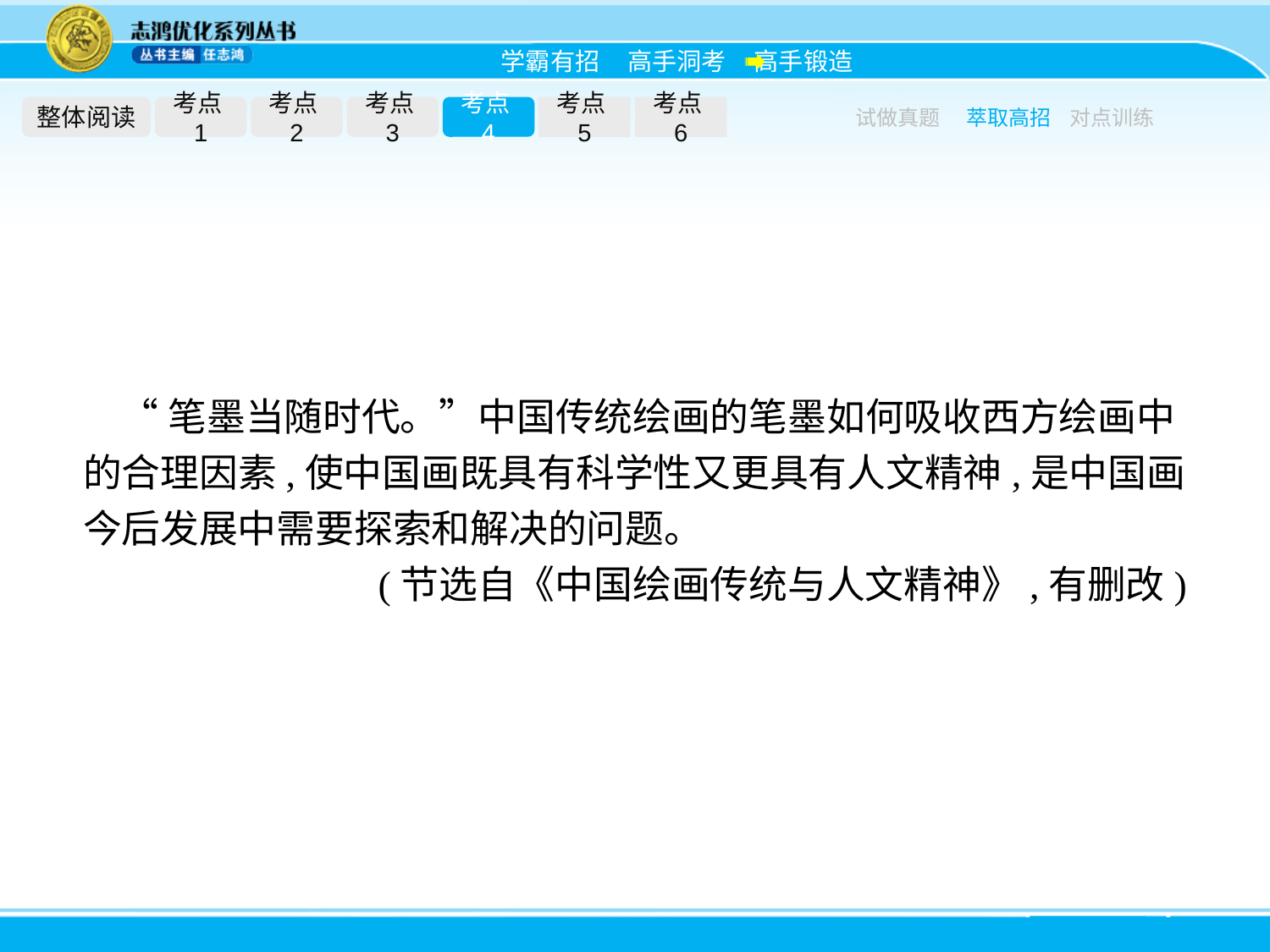

整体阅读
考点1
考点2
考点3
考点4
考点5
考点6
试做真题
萃取高招
对点训练
“笔墨当随时代。”中国传统绘画的笔墨如何吸收西方绘画中的合理因素,使中国画既具有科学性又更具有人文精神,是中国画今后发展中需要探索和解决的问题。
(节选自《中国绘画传统与人文精神》,有删改)